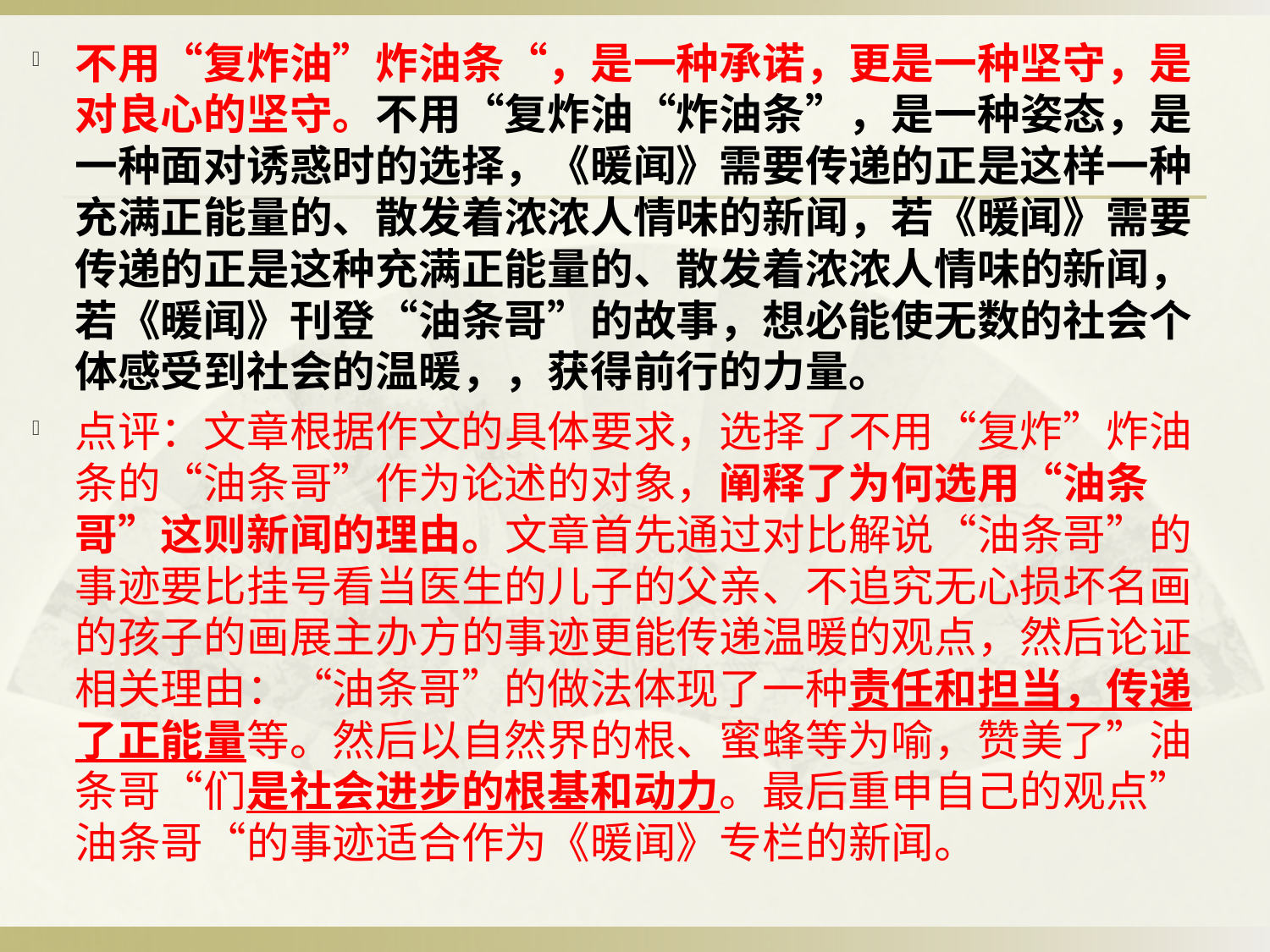

不用“复炸油”炸油条“，是一种承诺，更是一种坚守，是对良心的坚守。不用“复炸油“炸油条”，是一种姿态，是一种面对诱惑时的选择，《暖闻》需要传递的正是这样一种充满正能量的、散发着浓浓人情味的新闻，若《暖闻》需要传递的正是这种充满正能量的、散发着浓浓人情味的新闻，若《暖闻》刊登“油条哥”的故事，想必能使无数的社会个体感受到社会的温暖，，获得前行的力量。
点评：文章根据作文的具体要求，选择了不用“复炸”炸油条的“油条哥”作为论述的对象，阐释了为何选用“油条哥”这则新闻的理由。文章首先通过对比解说“油条哥”的事迹要比挂号看当医生的儿子的父亲、不追究无心损坏名画的孩子的画展主办方的事迹更能传递温暖的观点，然后论证相关理由：“油条哥”的做法体现了一种责任和担当，传递了正能量等。然后以自然界的根、蜜蜂等为喻，赞美了”油条哥“们是社会进步的根基和动力。最后重申自己的观点”油条哥“的事迹适合作为《暖闻》专栏的新闻。